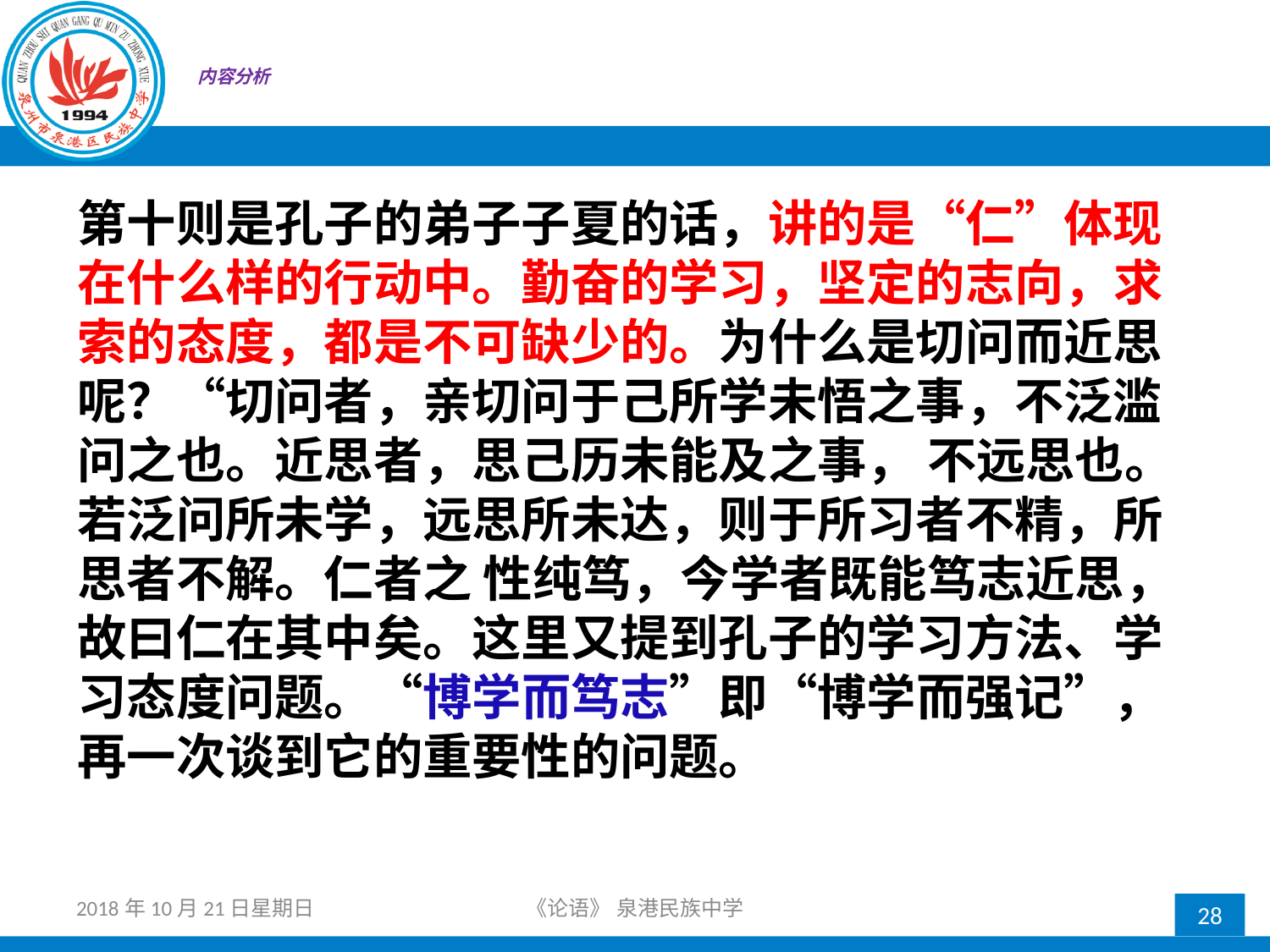

# 内容分析
第十则是孔子的弟子子夏的话，讲的是“仁”体现在什么样的行动中。勤奋的学习，坚定的志向，求索的态度，都是不可缺少的。为什么是切问而近思呢？“切问者，亲切问于己所学未悟之事，不泛滥问之也。近思者，思己历未能及之事， 不远思也。若泛问所未学，远思所未达，则于所习者不精，所思者不解。仁者之 性纯笃，今学者既能笃志近思，故曰仁在其中矣。这里又提到孔子的学习方法、学习态度问题。“博学而笃志”即“博学而强记”，再一次谈到它的重要性的问题。
2018年10月21日星期日
《论语》 泉港民族中学